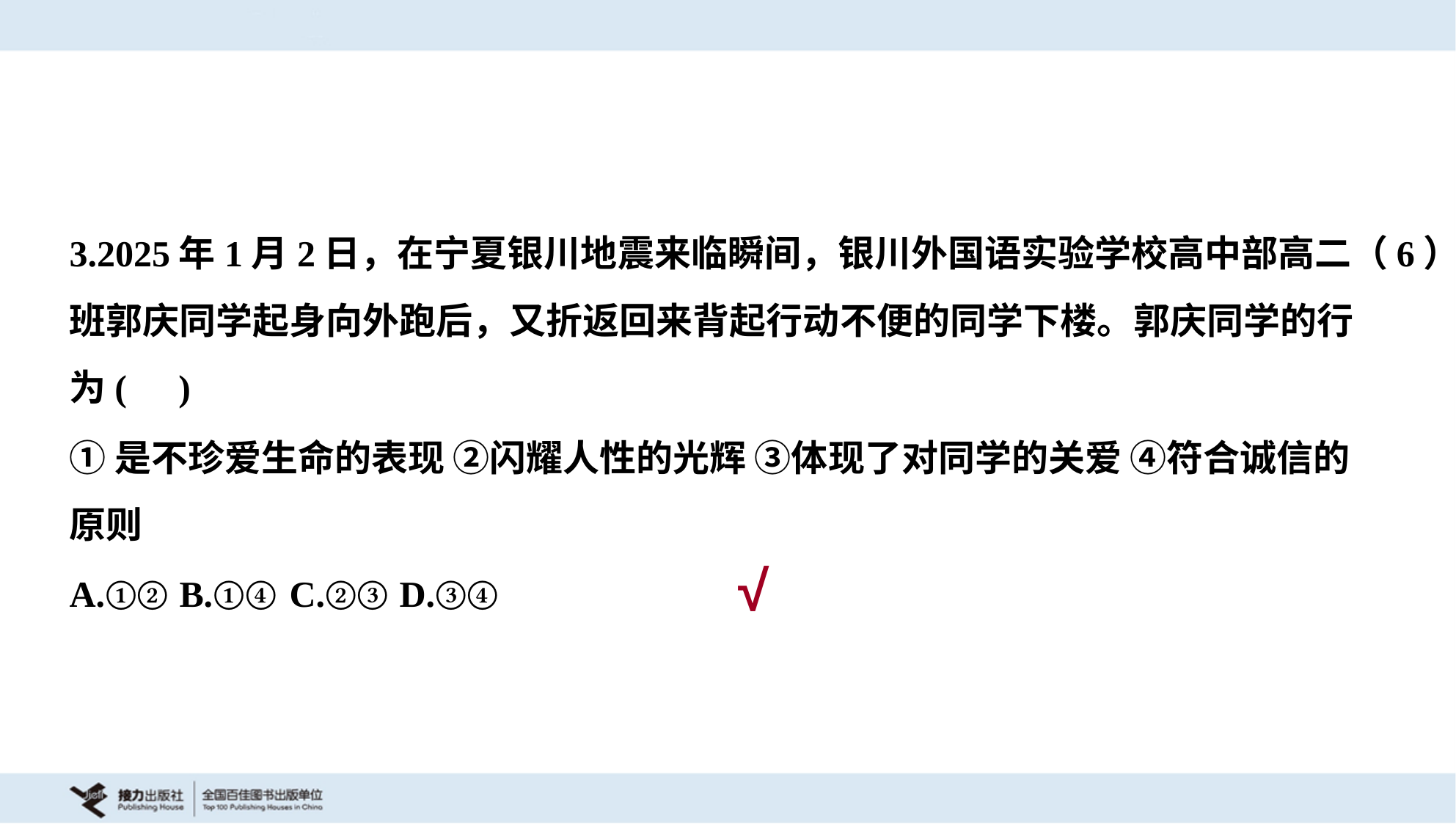

3.2025年1月2日，在宁夏银川地震来临瞬间，银川外国语实验学校高中部高二（6）
班郭庆同学起身向外跑后，又折返回来背起行动不便的同学下楼。郭庆同学的行
为(     )
①是不珍爱生命的表现 ②闪耀人性的光辉 ③体现了对同学的关爱 ④符合诚信的
原则
A.①②	B.①④	C.②③	D.③④
√